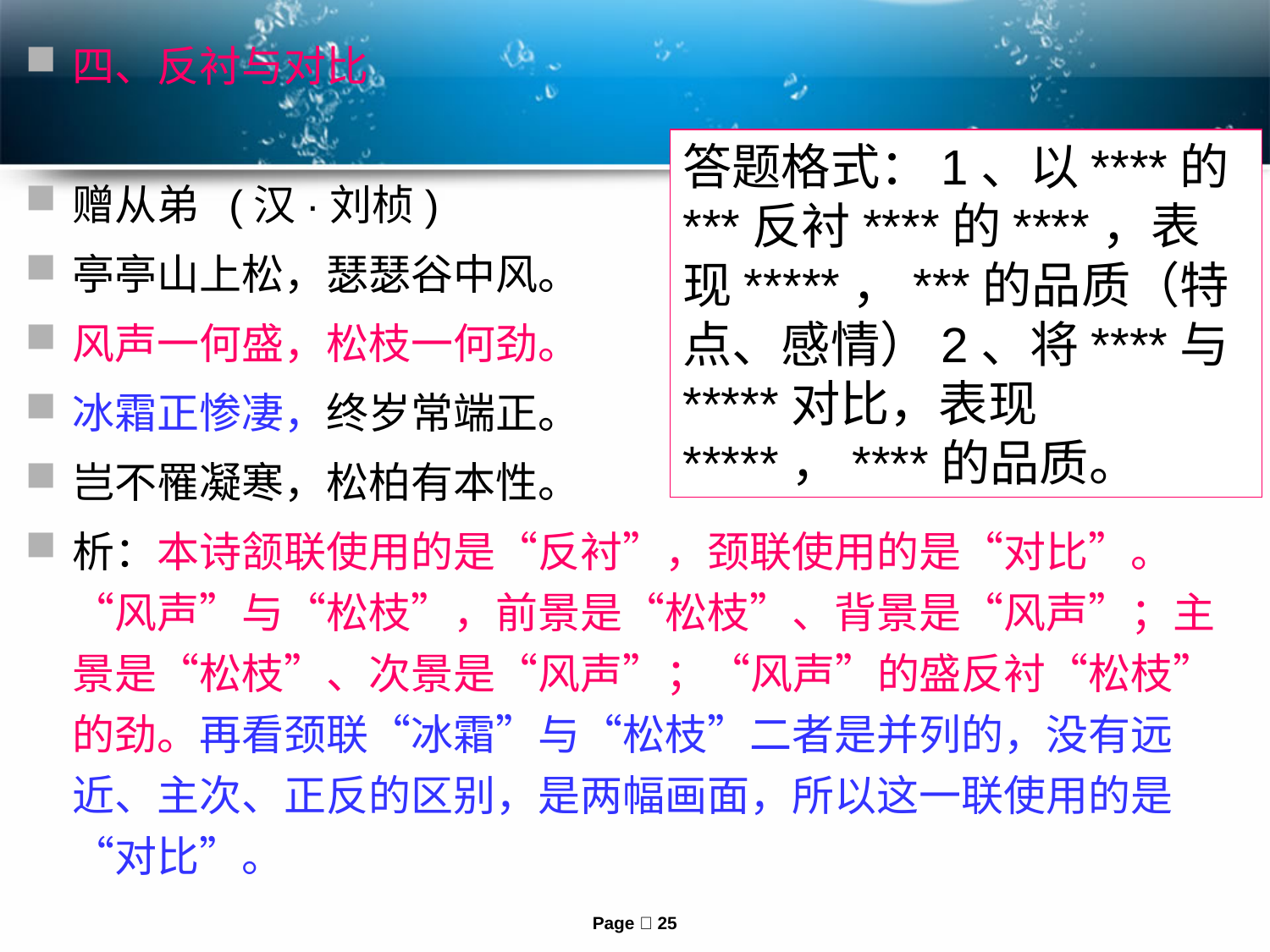

四、反衬与对比

赠从弟  (汉·刘桢)
亭亭山上松，瑟瑟谷中风。
风声一何盛，松枝一何劲。
冰霜正惨凄，终岁常端正。
岂不罹凝寒，松柏有本性。
析：本诗颔联使用的是“反衬”，颈联使用的是“对比”。“风声”与“松枝”，前景是“松枝”、背景是“风声”；主景是“松枝”、次景是“风声”；“风声”的盛反衬“松枝”的劲。再看颈联“冰霜”与“松枝”二者是并列的，没有远近、主次、正反的区别，是两幅画面，所以这一联使用的是“对比”。

答题格式：1、以****的***反衬****的****，表现*****，***的品质（特点、感情）2、将****与*****对比，表现*****，****的品质。